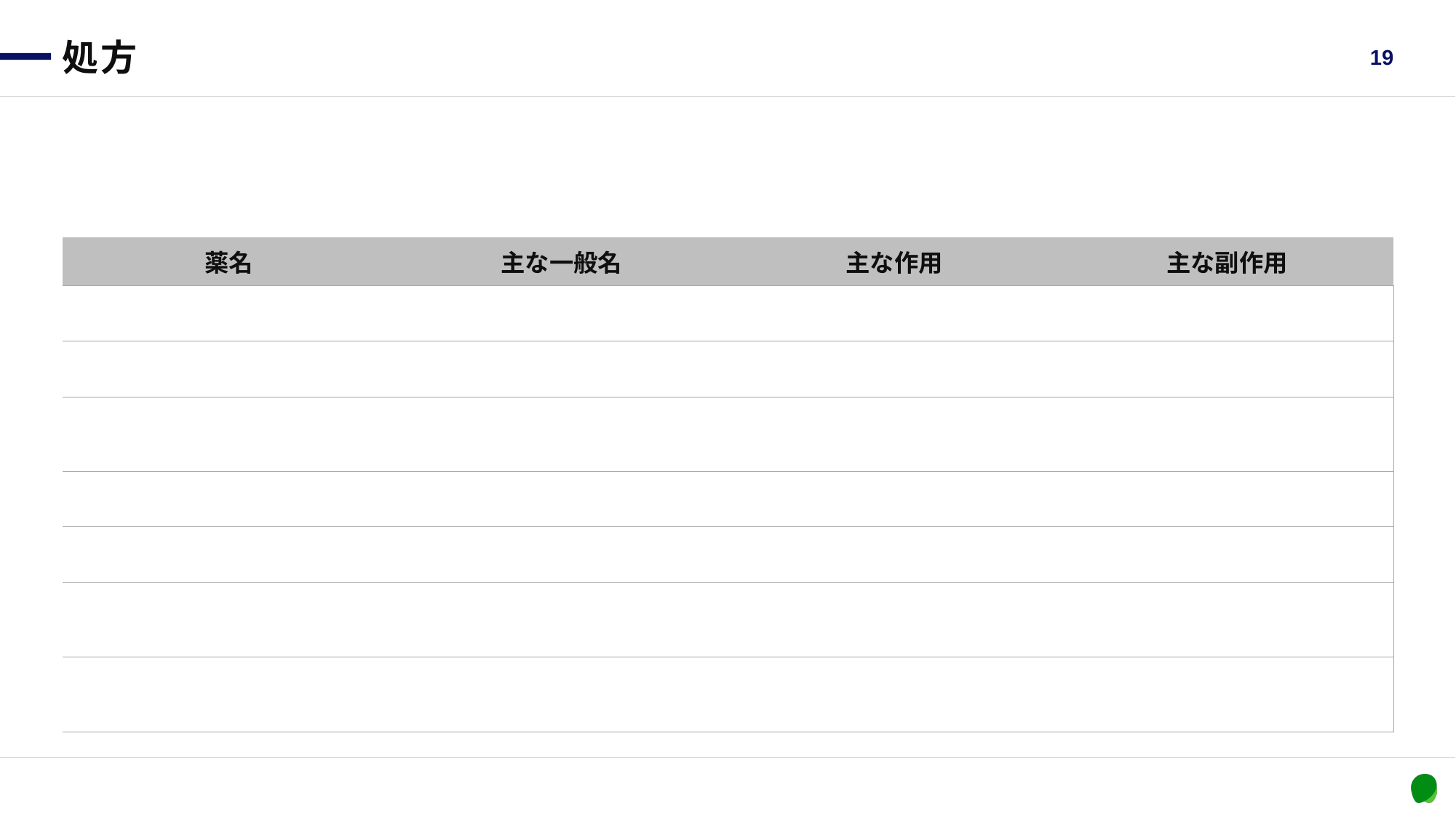

# 処方
19

| 薬名 | 主な一般名 | 主な作用 | 主な副作用 |
| --- | --- | --- | --- |
|  |  |  |  |
|  |  |  |  |
|  |  |  |  |
|  |  |  |  |
|  |  |  |  |
|  |  |  |  |
|  |  |  |  |